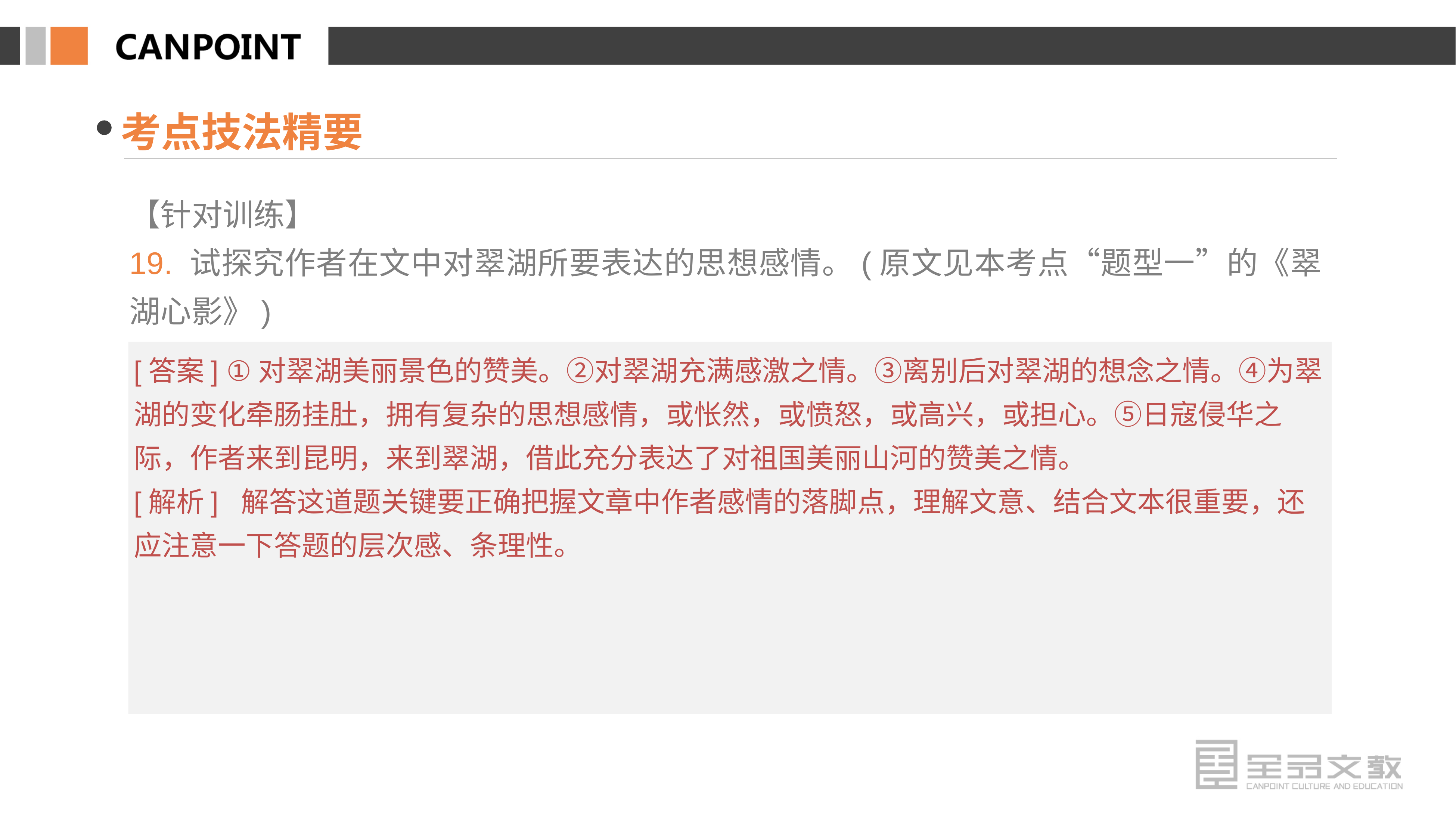

考点技法精要

【针对训练】
19. 试探究作者在文中对翠湖所要表达的思想感情。(原文见本考点“题型一”的《翠湖心影》)
[答案] ①对翠湖美丽景色的赞美。②对翠湖充满感激之情。③离别后对翠湖的想念之情。④为翠湖的变化牵肠挂肚，拥有复杂的思想感情，或怅然，或愤怒，或高兴，或担心。⑤日寇侵华之际，作者来到昆明，来到翠湖，借此充分表达了对祖国美丽山河的赞美之情。
[解析]  解答这道题关键要正确把握文章中作者感情的落脚点，理解文意、结合文本很重要，还应注意一下答题的层次感、条理性。